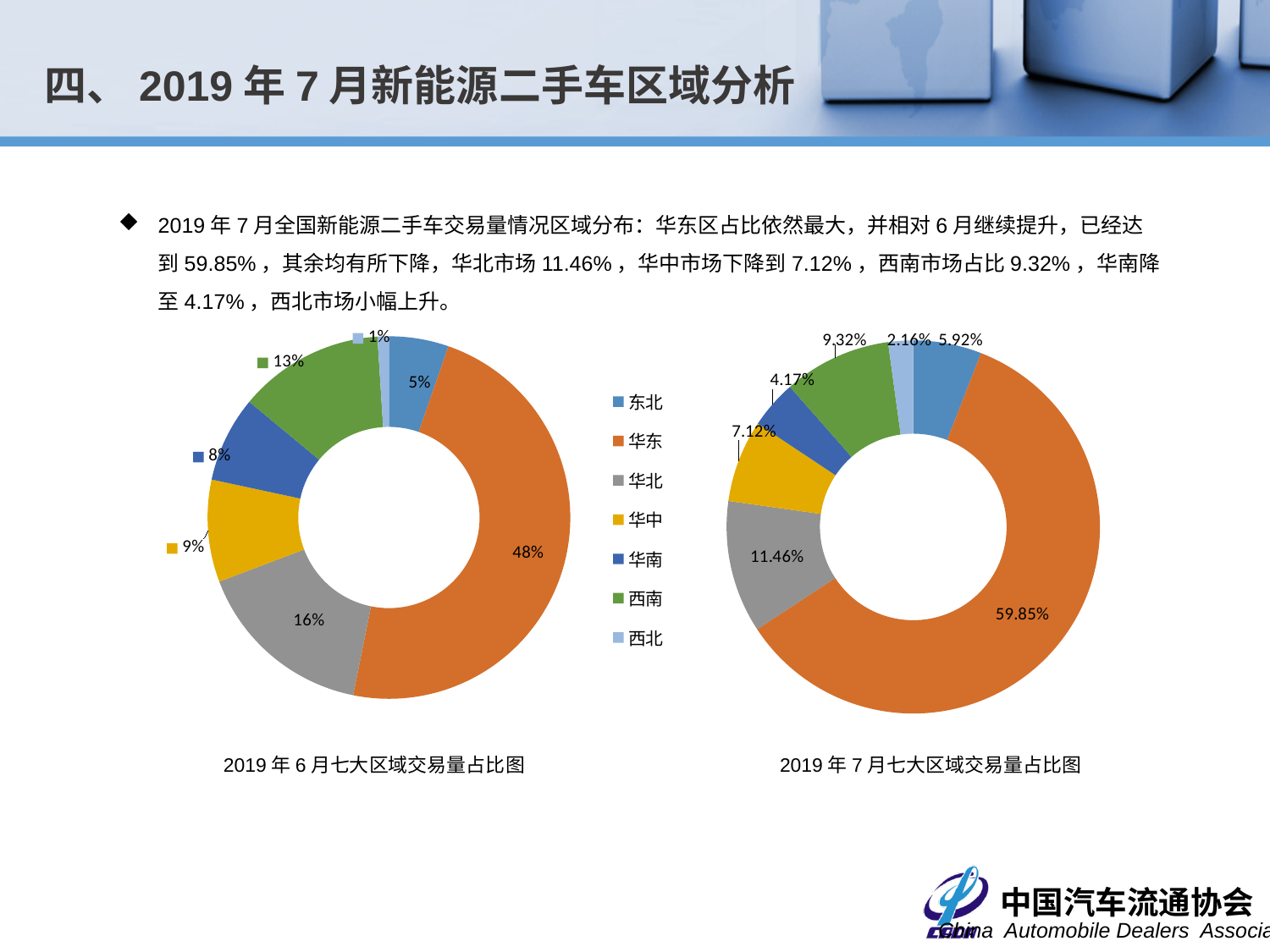

四、2019年7月新能源二手车区域分析
2019年7月全国新能源二手车交易量情况区域分布：华东区占比依然最大，并相对6月继续提升，已经达到59.85%，其余均有所下降，华北市场11.46%，华中市场下降到7.12%，西南市场占比9.32%，华南降至4.17%，西北市场小幅上升。

### Chart

| Category |  |
|---|---|
| 东北 | 178.0 |
| 华东 | 1601.0 |
| 华北 | 538.0 |
| 华中 | 305.0 |
| 华南 | 256.0 |
| 西南 | 434.0 |
| 西北 | 34.0 |

### Chart

| Category |  |
|---|---|
| 东北 | 271.0 |
| 华东 | 2741.0 |
| 华北 | 525.0 |
| 华中 | 326.0 |
| 华南 | 191.0 |
| 西南 | 427.0 |
| 西北 | 99.0 |
2019年6月七大区域交易量占比图
2019年7月七大区域交易量占比图